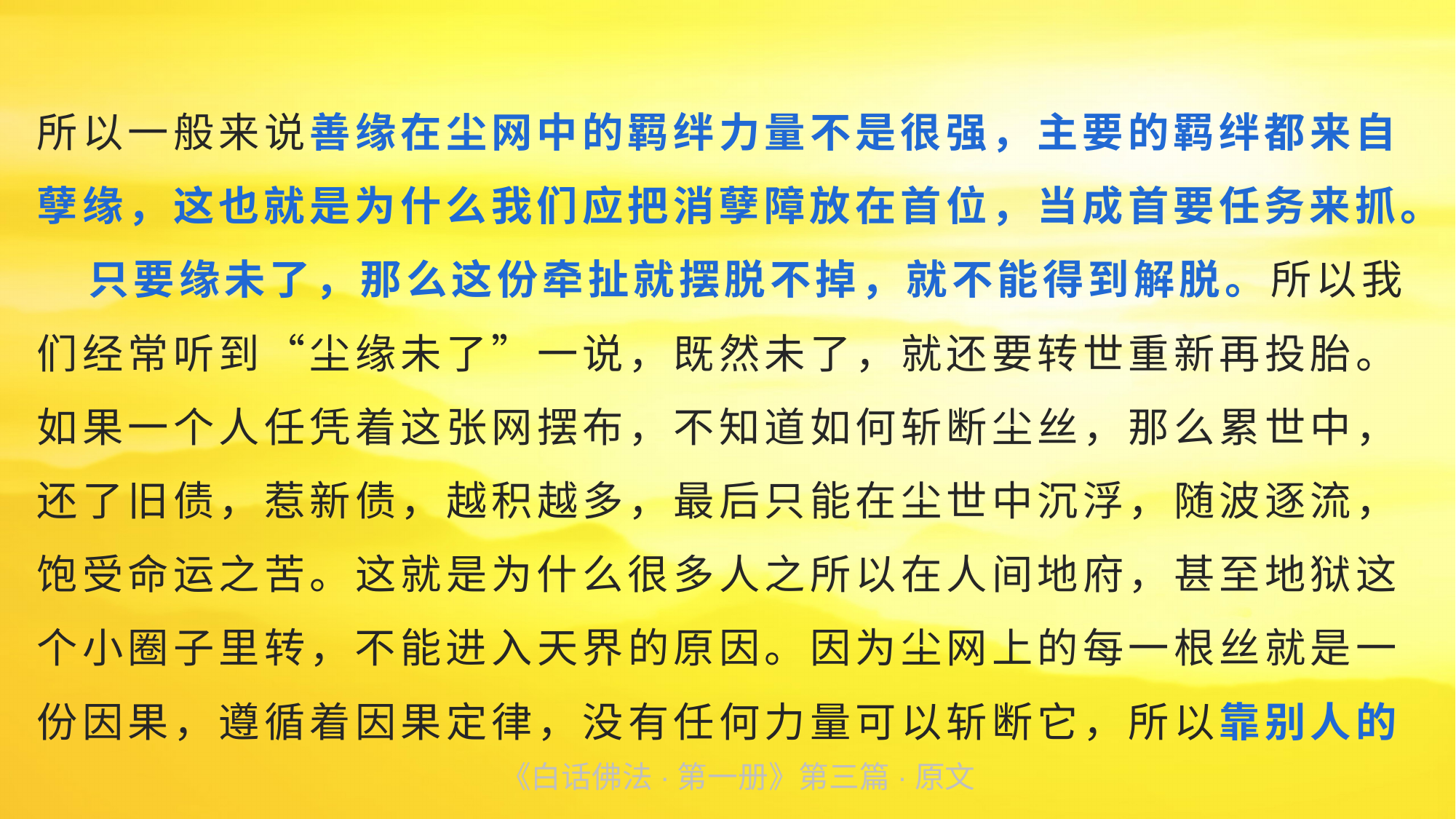

所以一般来说善缘在尘网中的羁绊力量不是很强，主要的羁绊都来自孽缘，这也就是为什么我们应把消孽障放在首位，当成首要任务来抓。
   只要缘未了，那么这份牵扯就摆脱不掉，就不能得到解脱。所以我们经常听到“尘缘未了”一说，既然未了，就还要转世重新再投胎。如果一个人任凭着这张网摆布，不知道如何斩断尘丝，那么累世中，还了旧债，惹新债，越积越多，最后只能在尘世中沉浮，随波逐流，饱受命运之苦。这就是为什么很多人之所以在人间地府，甚至地狱这个小圈子里转，不能进入天界的原因。因为尘网上的每一根丝就是一份因果，遵循着因果定律，没有任何力量可以斩断它，所以靠别人的
  《白话佛法·第一册》第三篇·原文